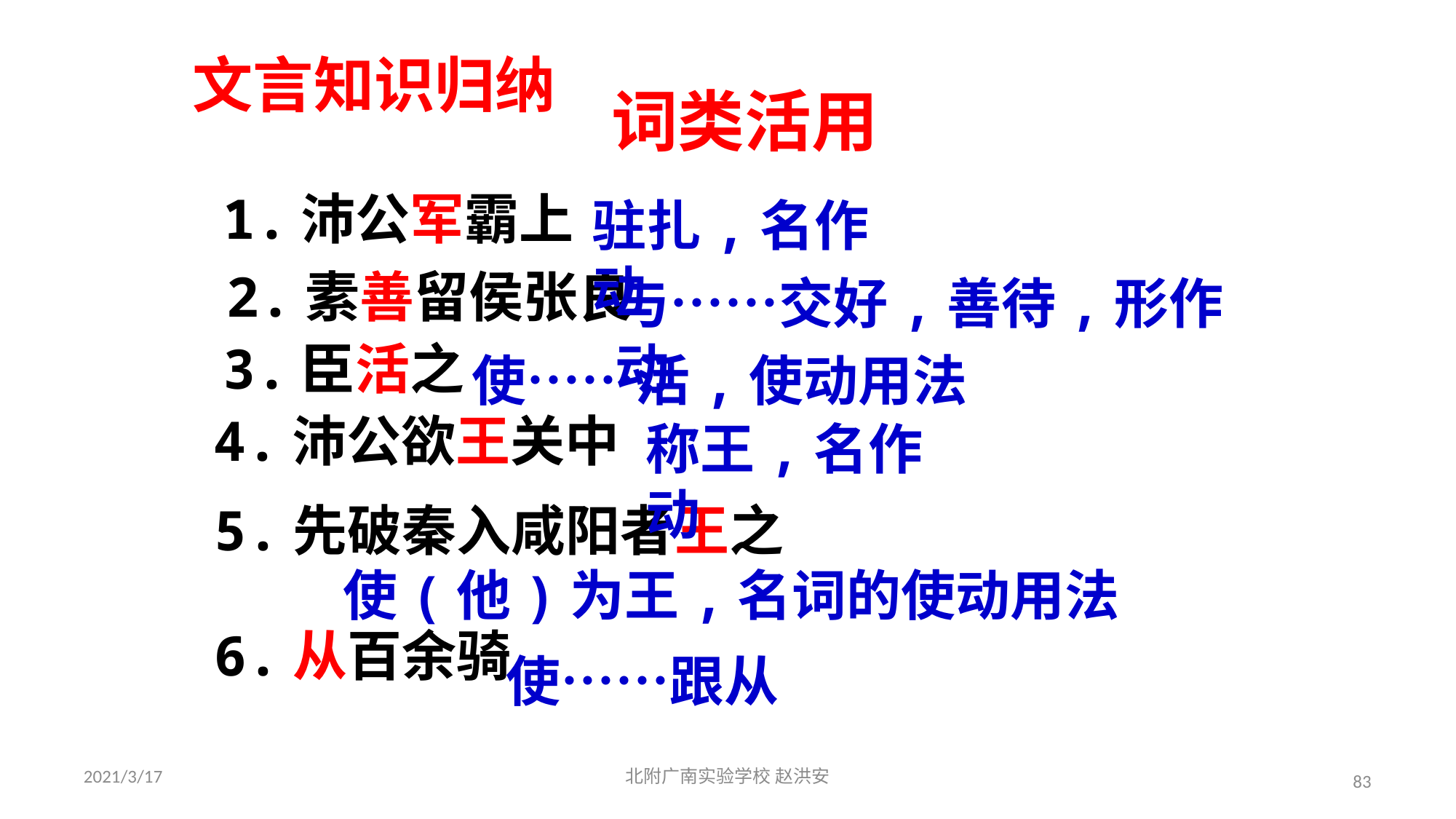

文言知识归纳
词类活用
1.沛公军霸上
驻扎,名作动
2.素善留侯张良
与……交好,善待,形作动
3.臣活之
使……活,使动用法
4.沛公欲王关中
称王,名作动
5.先破秦入咸阳者王之
使(他)为王,名词的使动用法
6.从百余骑
使……跟从
2021/3/17
北附广南实验学校 赵洪安
83